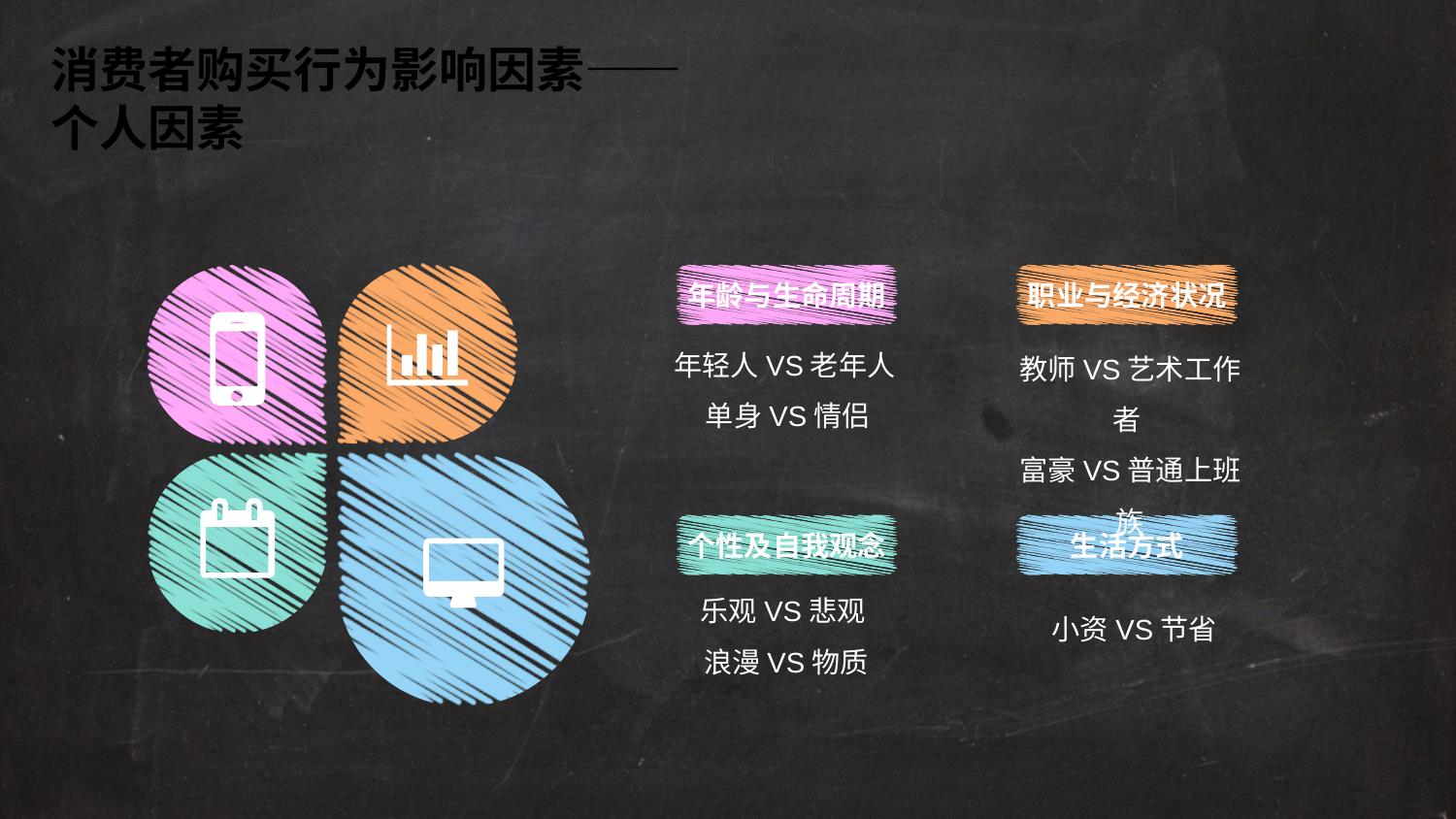

消费者购买行为影响因素——个人因素

年龄与生命周期
职业与经济状况
年轻人VS老年人
单身VS情侣
教师VS艺术工作者
富豪VS普通上班族

个性及自我观念
生活方式
乐观VS悲观
浪漫VS物质
小资VS节省